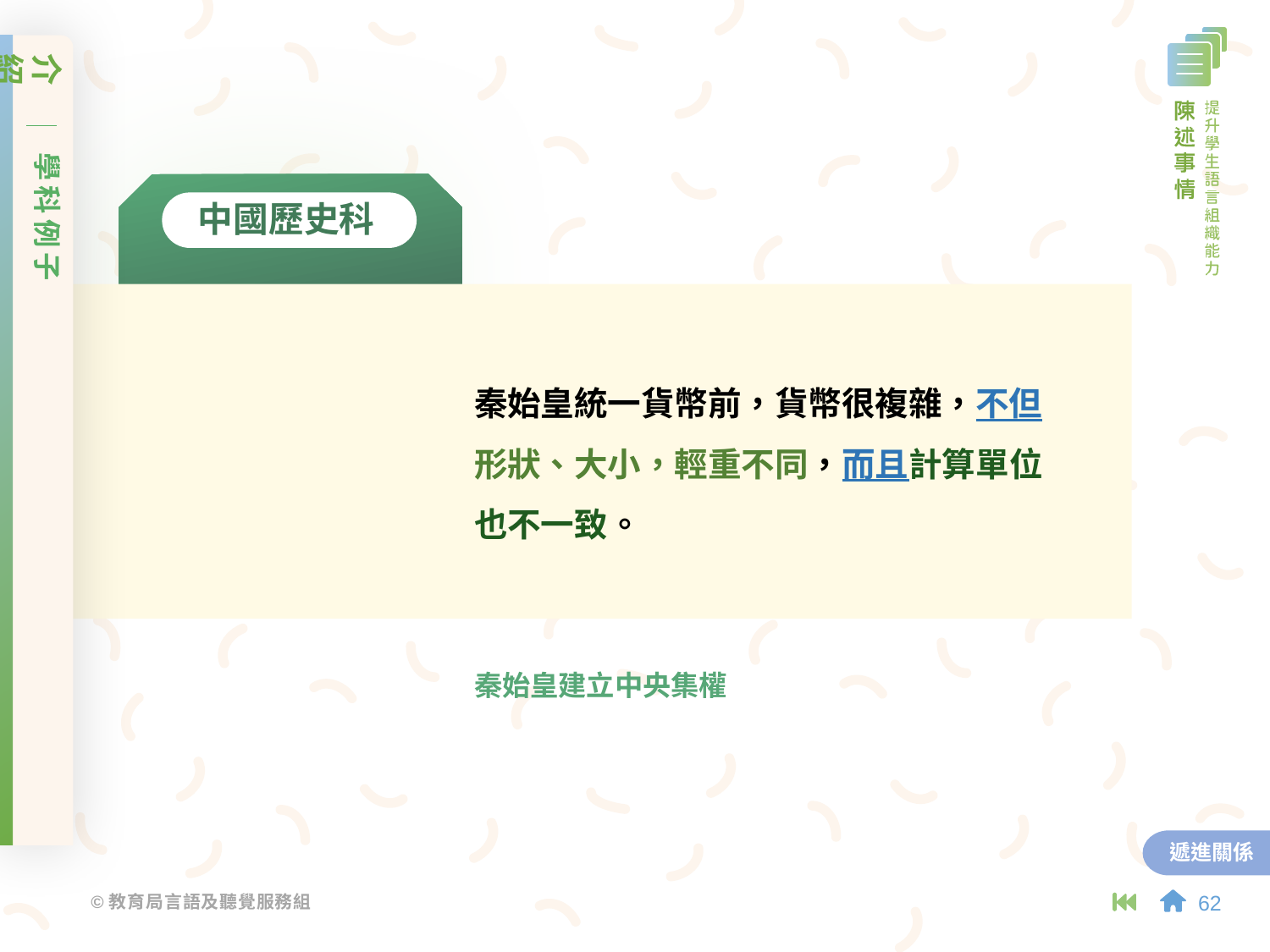

介紹
學科例子

中國歷史科

秦始皇統一貨幣前，貨幣很複雜，不但形狀、大小，輕重不同，而且計算單位也不一致。
秦始皇建立中央集權

遞進關係
62